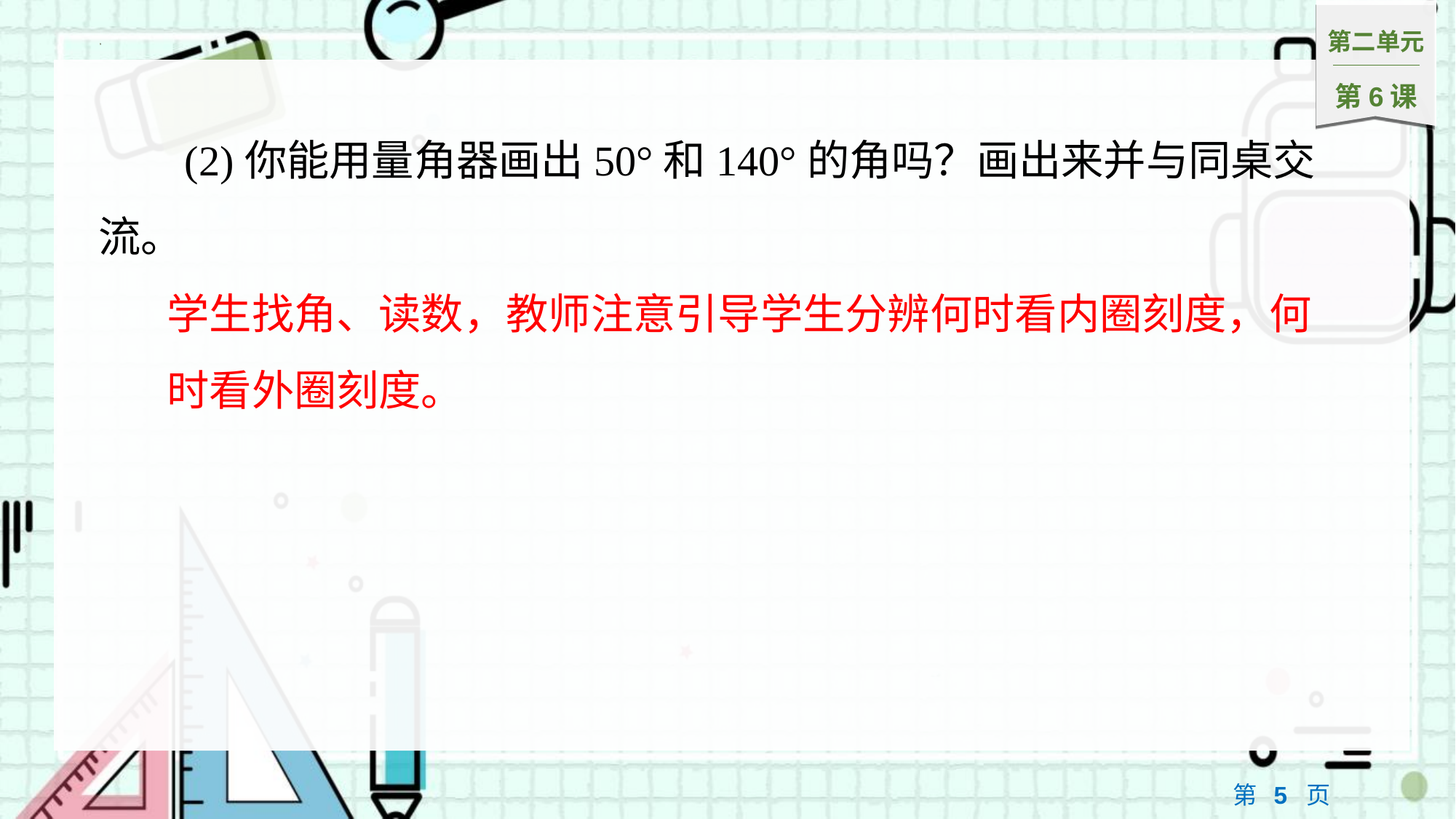

(2)你能用量角器画出50°和140°的角吗？画出来并与同桌交流。
学生找角、读数，教师注意引导学生分辨何时看内圈刻度，何时看外圈刻度。